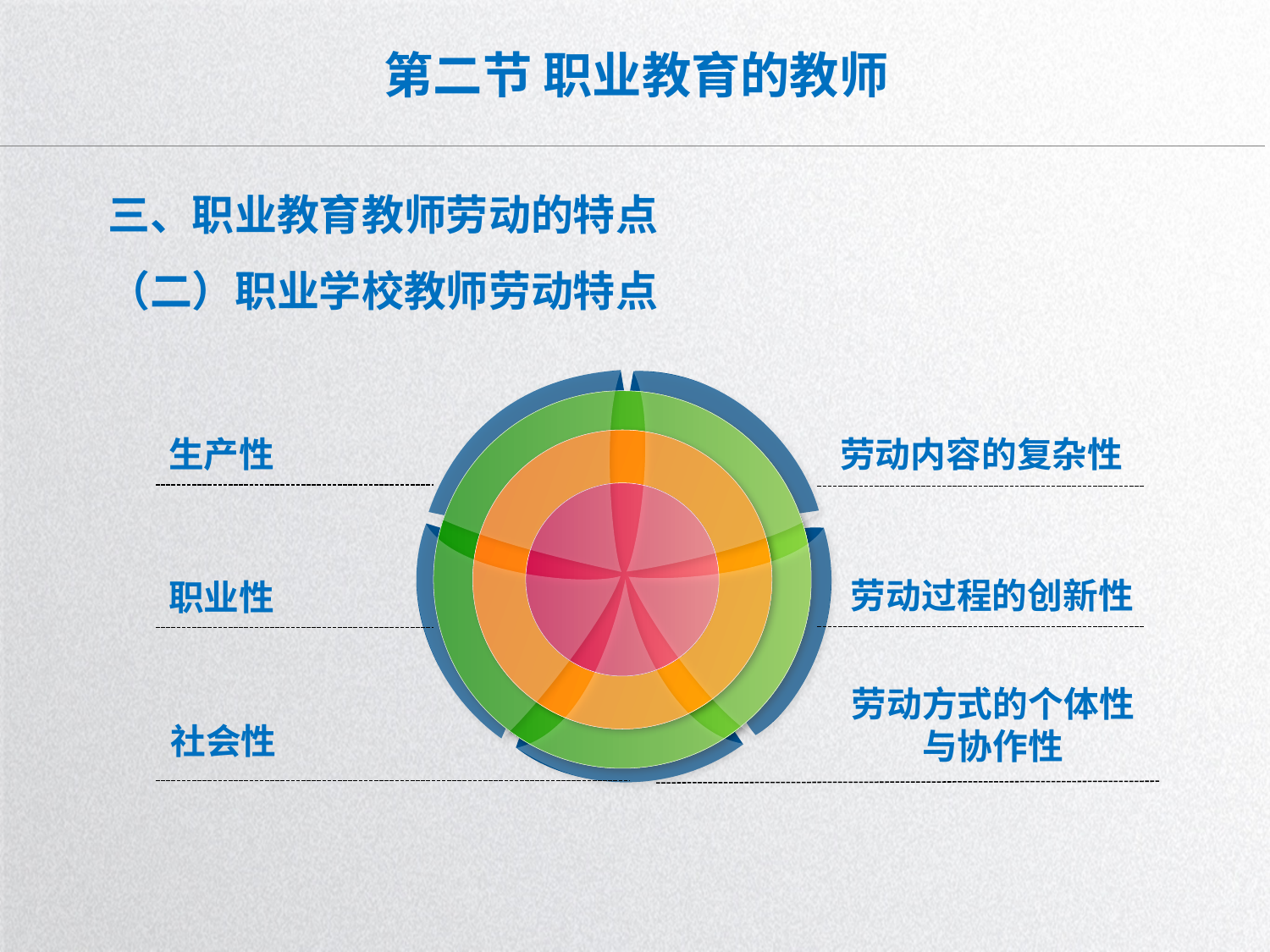

# 第二节 职业教育的教师
三、职业教育教师劳动的特点
（二）职业学校教师劳动特点

生产性
劳动内容的复杂性
劳动过程的创新性
职业性
劳动方式的个体性与协作性
社会性